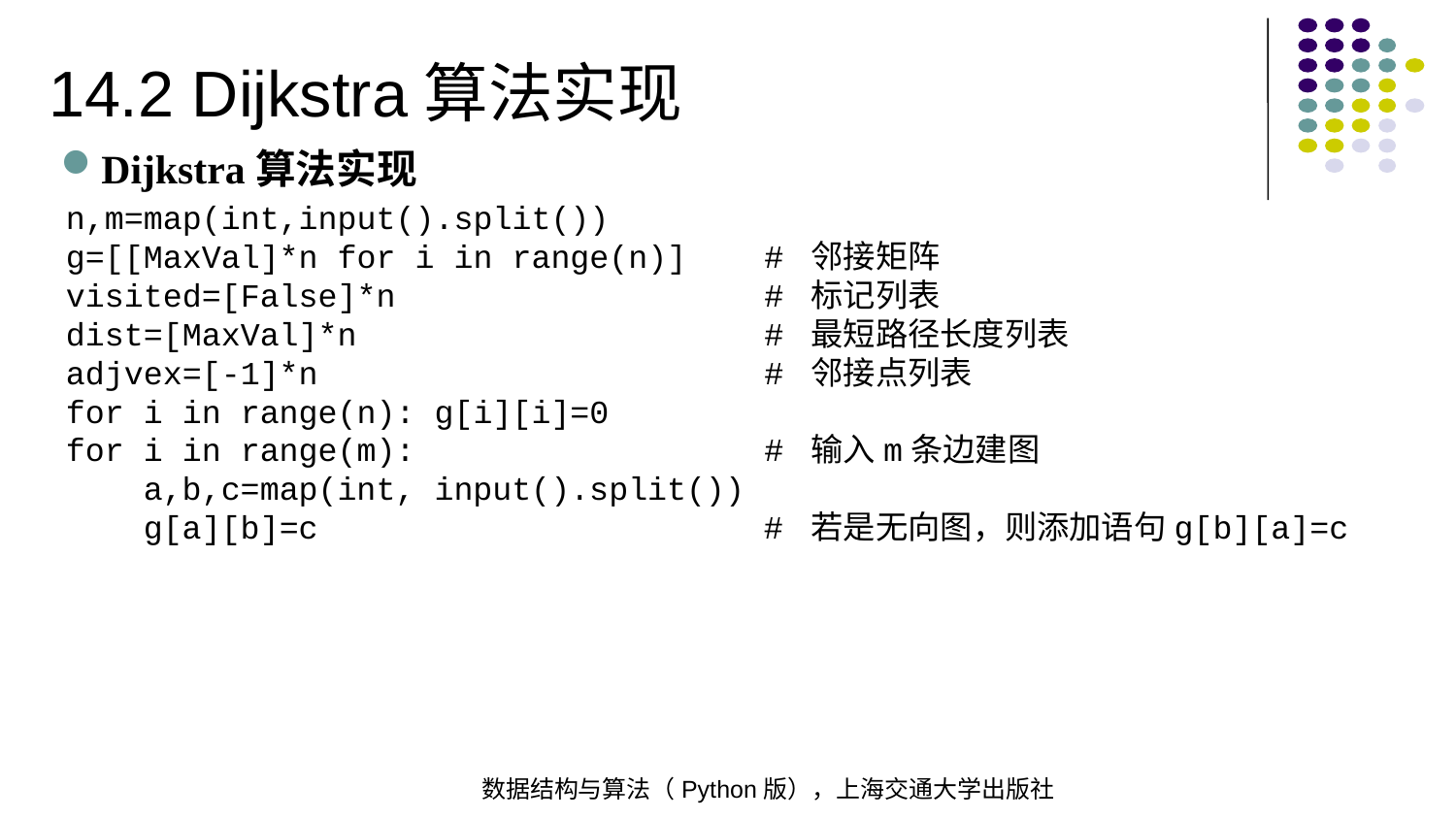

14.2 Dijkstra算法实现
Dijkstra算法实现
n,m=map(int,input().split())
g=[[MaxVal]*n for i in range(n)]    # 邻接矩阵
visited=[False]*n                   # 标记列表
dist=[MaxVal]*n                     # 最短路径长度列表
adjvex=[-1]*n                       # 邻接点列表
for i in range(n): g[i][i]=0
for i in range(m):                  # 输入m条边建图
    a,b,c=map(int, input().split())
    g[a][b]=c                       # 若是无向图，则添加语句g[b][a]=c